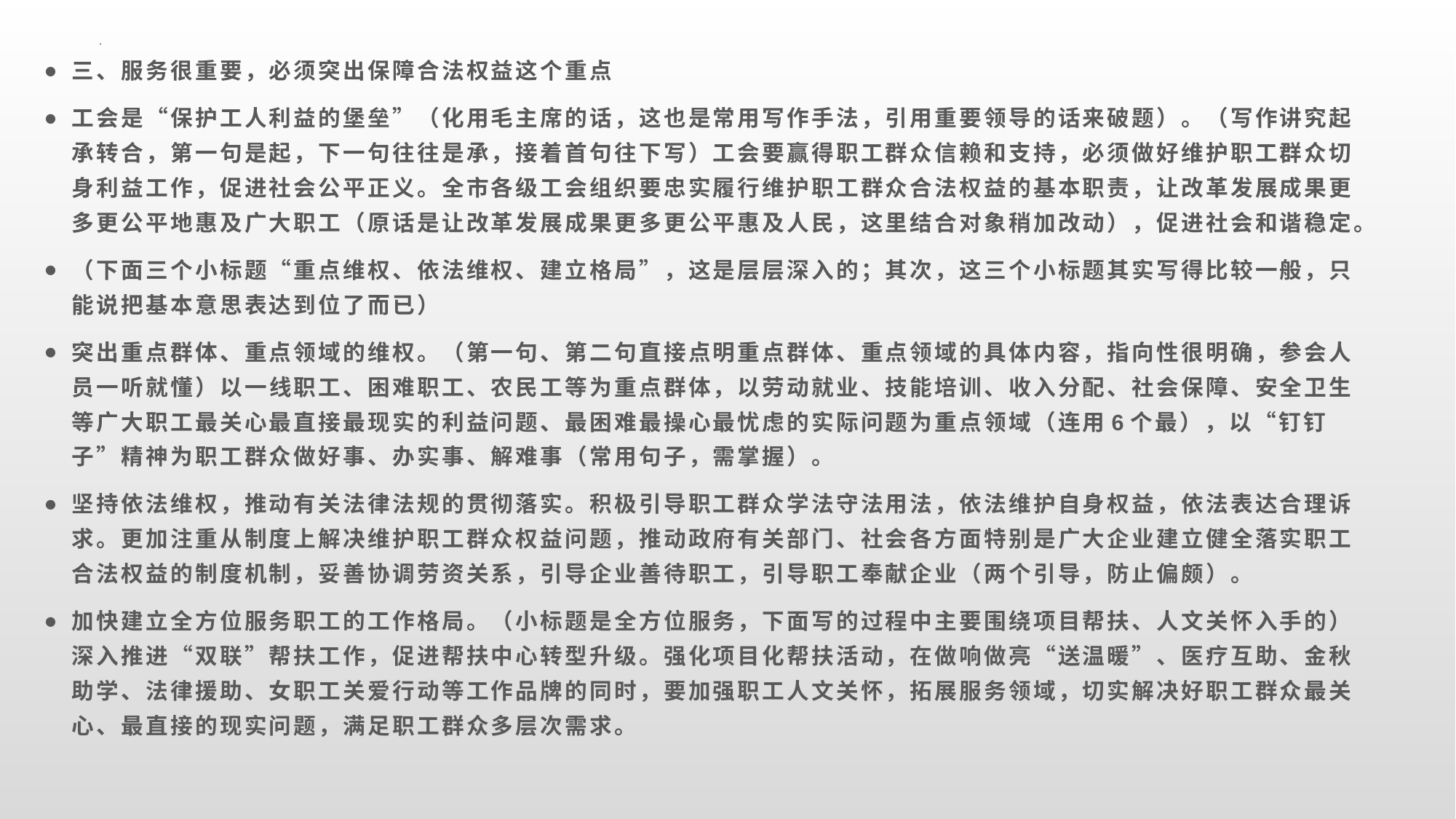

三、服务很重要，必须突出保障合法权益这个重点
工会是“保护工人利益的堡垒”（化用毛主席的话，这也是常用写作手法，引用重要领导的话来破题）。（写作讲究起承转合，第一句是起，下一句往往是承，接着首句往下写）工会要赢得职工群众信赖和支持，必须做好维护职工群众切身利益工作，促进社会公平正义。全市各级工会组织要忠实履行维护职工群众合法权益的基本职责，让改革发展成果更多更公平地惠及广大职工（原话是让改革发展成果更多更公平惠及人民，这里结合对象稍加改动），促进社会和谐稳定。
（下面三个小标题“重点维权、依法维权、建立格局”，这是层层深入的；其次，这三个小标题其实写得比较一般，只能说把基本意思表达到位了而已）
突出重点群体、重点领域的维权。（第一句、第二句直接点明重点群体、重点领域的具体内容，指向性很明确，参会人员一听就懂）以一线职工、困难职工、农民工等为重点群体，以劳动就业、技能培训、收入分配、社会保障、安全卫生等广大职工最关心最直接最现实的利益问题、最困难最操心最忧虑的实际问题为重点领域（连用6个最），以“钉钉子”精神为职工群众做好事、办实事、解难事（常用句子，需掌握）。
坚持依法维权，推动有关法律法规的贯彻落实。积极引导职工群众学法守法用法，依法维护自身权益，依法表达合理诉求。更加注重从制度上解决维护职工群众权益问题，推动政府有关部门、社会各方面特别是广大企业建立健全落实职工合法权益的制度机制，妥善协调劳资关系，引导企业善待职工，引导职工奉献企业（两个引导，防止偏颇）。
加快建立全方位服务职工的工作格局。（小标题是全方位服务，下面写的过程中主要围绕项目帮扶、人文关怀入手的）深入推进“双联”帮扶工作，促进帮扶中心转型升级。强化项目化帮扶活动，在做响做亮“送温暖”、医疗互助、金秋助学、法律援助、女职工关爱行动等工作品牌的同时，要加强职工人文关怀，拓展服务领域，切实解决好职工群众最关心、最直接的现实问题，满足职工群众多层次需求。